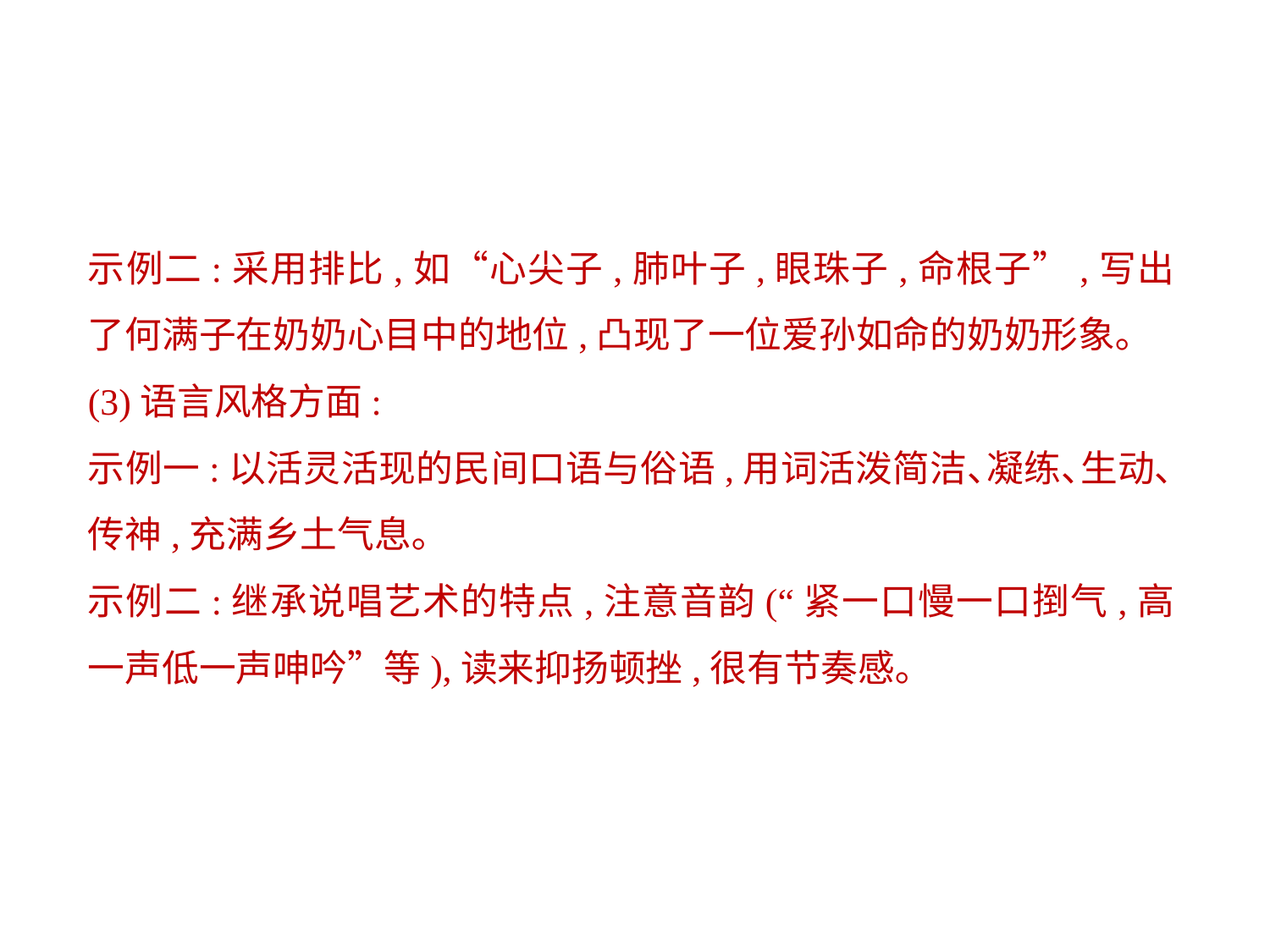

示例二:采用排比,如“心尖子,肺叶子,眼珠子,命根子”,写出了何满子在奶奶心目中的地位,凸现了一位爱孙如命的奶奶形象｡
(3)语言风格方面:
示例一:以活灵活现的民间口语与俗语,用词活泼简洁､凝练､生动､传神,充满乡土气息｡
示例二:继承说唱艺术的特点,注意音韵(“紧一口慢一口捯气,高一声低一声呻吟”等),读来抑扬顿挫,很有节奏感｡